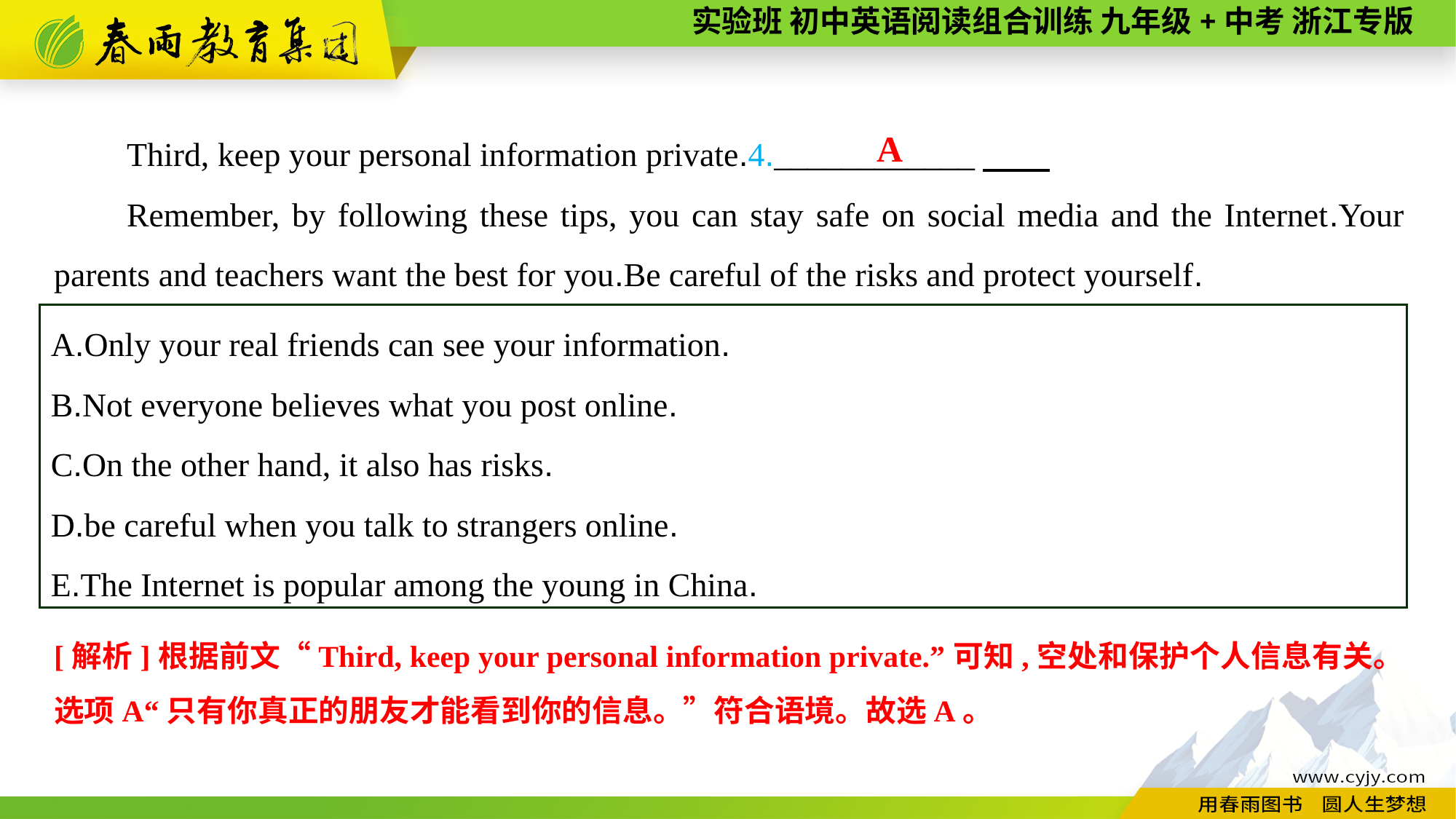

Third, keep your personal information private.4.____________
Remember, by following these tips, you can stay safe on social media and the Internet.Your parents and teachers want the best for you.Be careful of the risks and protect yourself.
A
A.Only your real friends can see your information.
B.Not everyone believes what you post online.
C.On the other hand, it also has risks.
D.be careful when you talk to strangers online.
E.The Internet is popular among the young in China.

[解析]根据前文“Third, keep your personal information private.”可知,空处和保护个人信息有关。选项A“只有你真正的朋友才能看到你的信息。”符合语境。故选A。